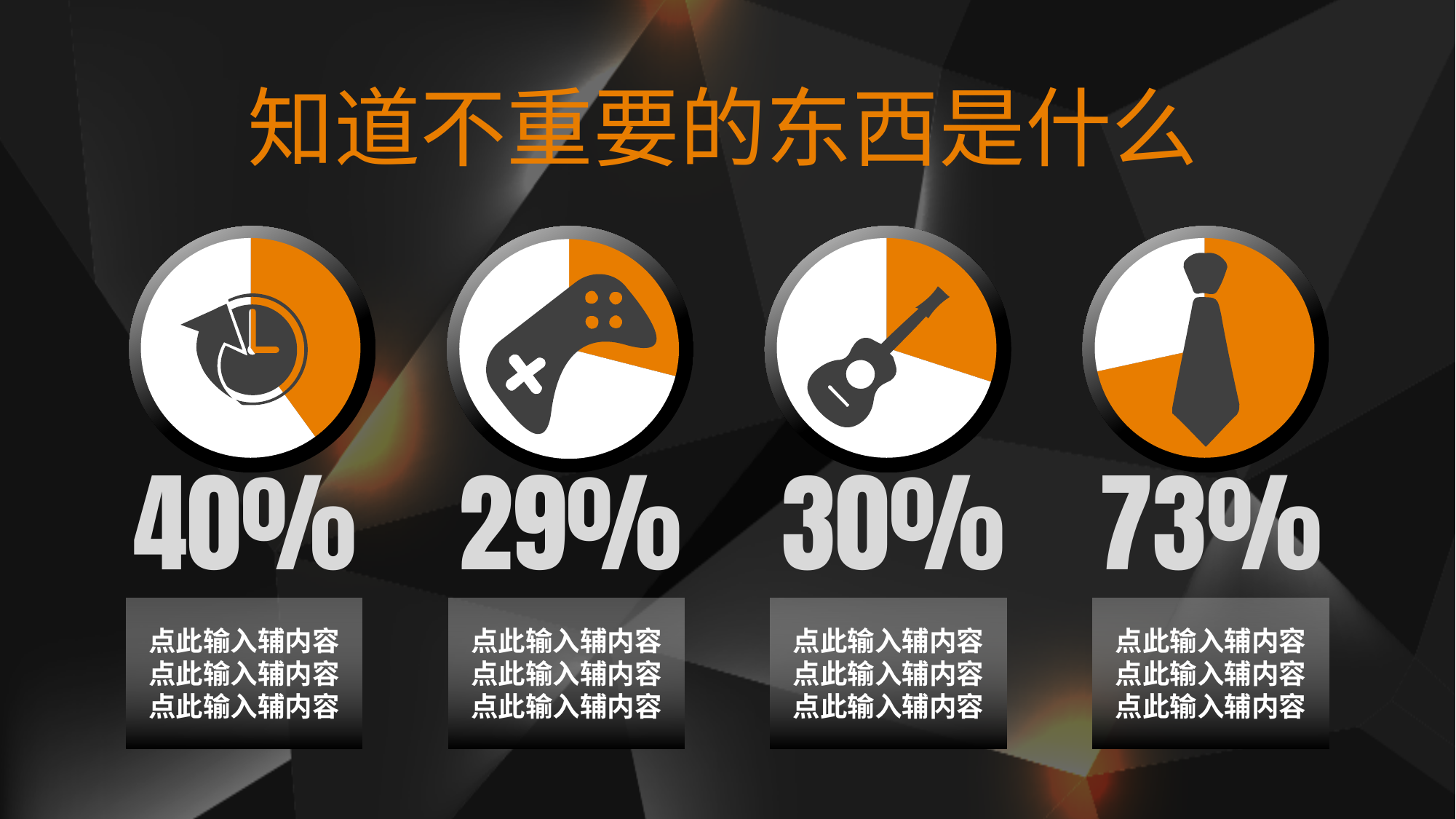

知道不重要的东西是什么

### Chart

| Category | 销售额 |
|---|---|
| 第一季度 | 4.0 |
| 第二季度 | 6.0 |

### Chart

| Category | 销售额 |
|---|---|
| 第一季度 | 3.0 |
| 第二季度 | 7.0 |

### Chart

| Category | 销售额 |
|---|---|
| 第一季度 | 7.3 |
| 第二季度 | 2.9 |

### Chart

| Category | 销售额 |
|---|---|
| 第一季度 | 2.9 |
| 第二季度 | 7.1 |

40%
29%
30%
73%

点此输入辅内容
点此输入辅内容
点此输入辅内容
点此输入辅内容
点此输入辅内容
点此输入辅内容
点此输入辅内容
点此输入辅内容
点此输入辅内容
点此输入辅内容
点此输入辅内容
点此输入辅内容